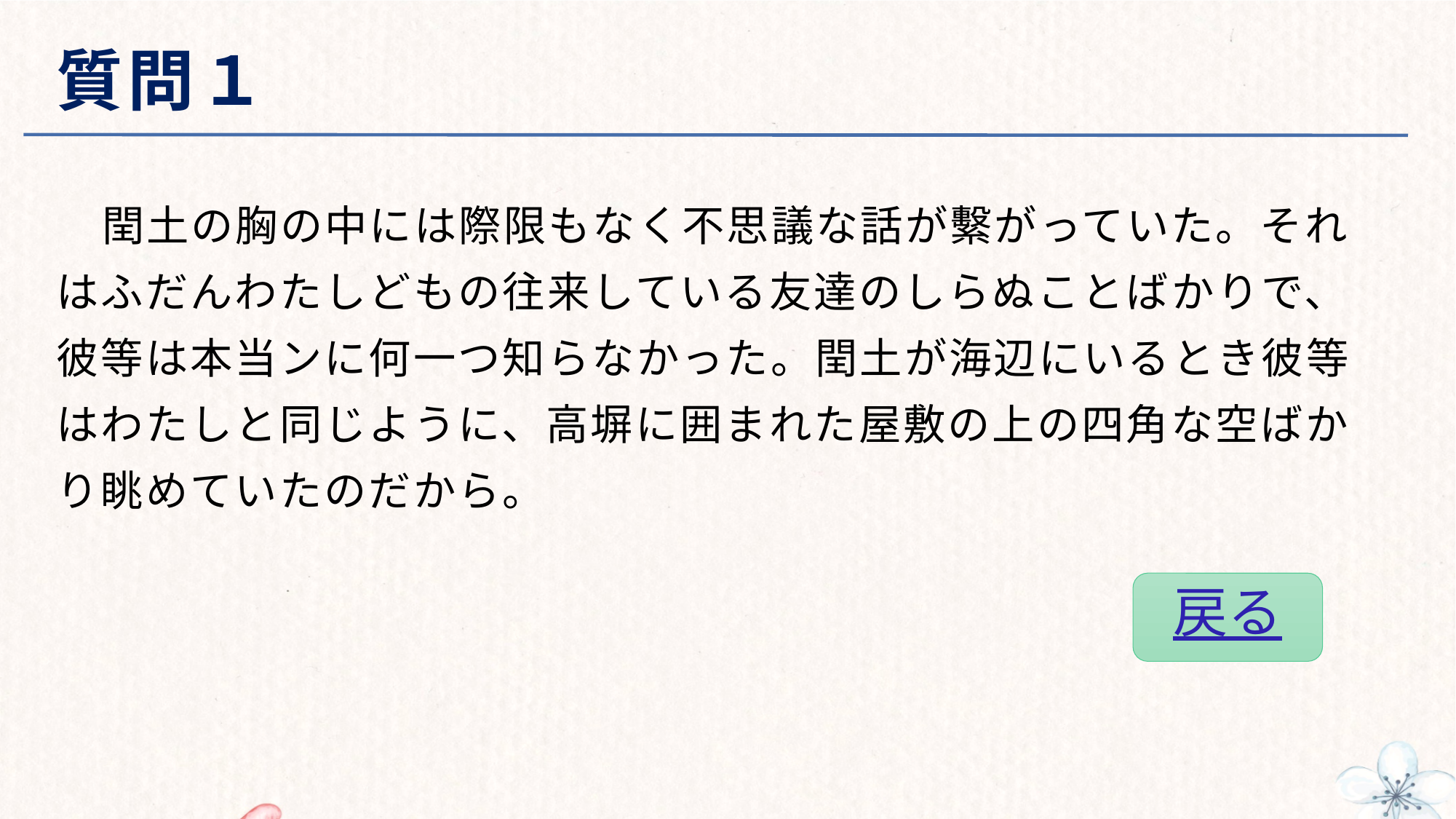

# 質問１
   閏土の胸の中には際限もなく不思議な話が繫がっていた。それはふだんわたしどもの往来している友達のしらぬことばかりで、彼等は本当ンに何一つ知らなかった。閏土が海辺にいるとき彼等はわたしと同じように、高塀に囲まれた屋敷の上の四角な空ばかり眺めていたのだから。
戻る